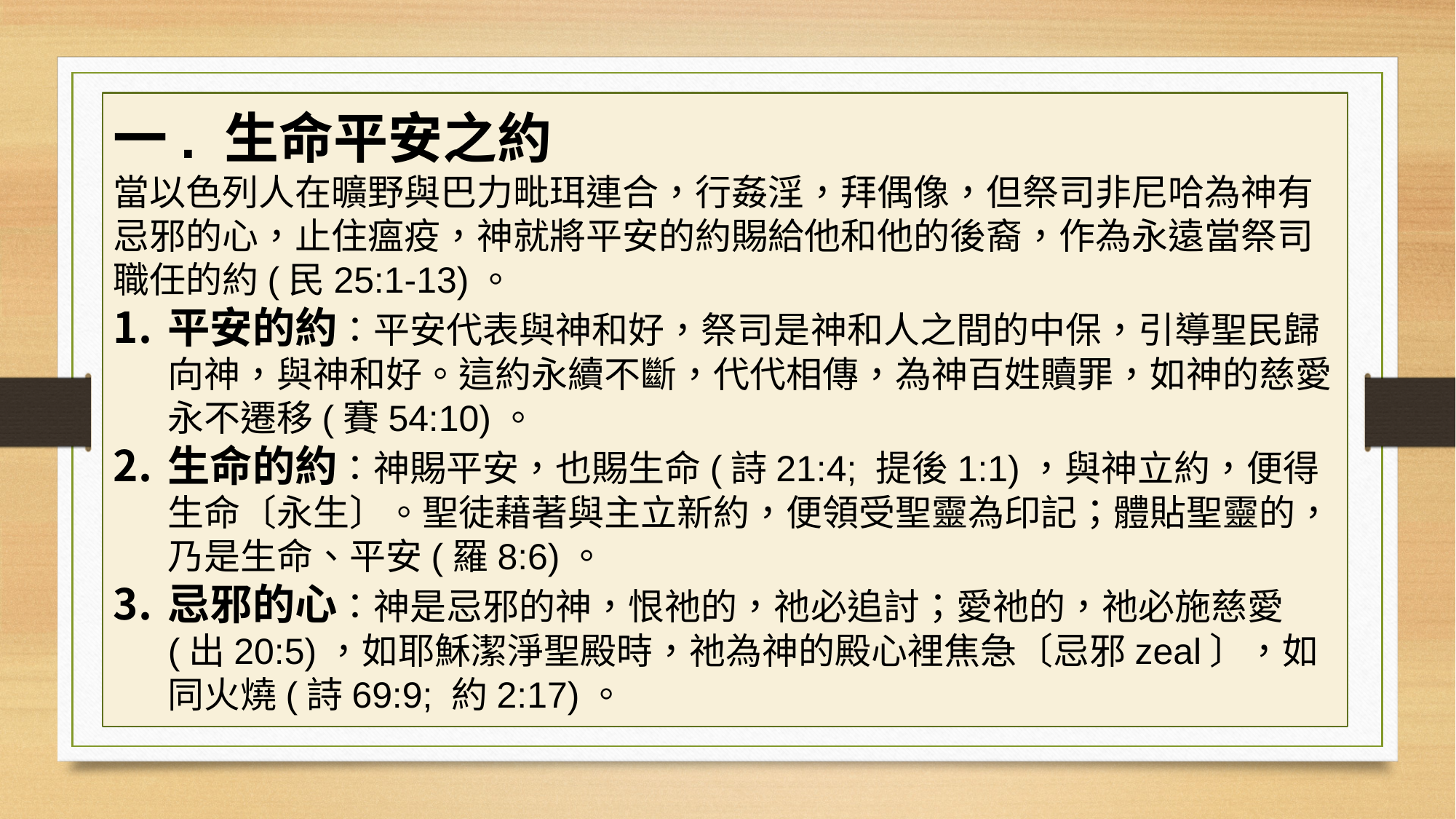

一. 生命平安之約
當以色列人在曠野與巴力毗珥連合，行姦淫，拜偶像，但祭司非尼哈為神有忌邪的心，止住瘟疫，神就將平安的約賜給他和他的後裔，作為永遠當祭司職任的約(民25:1-13)。
平安的約：平安代表與神和好，祭司是神和人之間的中保，引導聖民歸向神，與神和好。這約永續不斷，代代相傳，為神百姓贖罪，如神的慈愛永不遷移(賽54:10)。
生命的約：神賜平安，也賜生命(詩21:4; 提後1:1)，與神立約，便得生命〔永生〕。聖徒藉著與主立新約，便領受聖靈為印記；體貼聖靈的，乃是生命、平安(羅8:6)。
忌邪的心：神是忌邪的神，恨祂的，祂必追討；愛祂的，祂必施慈愛(出20:5)，如耶穌潔淨聖殿時，祂為神的殿心裡焦急〔忌邪zeal〕，如同火燒(詩69:9; 約2:17)。